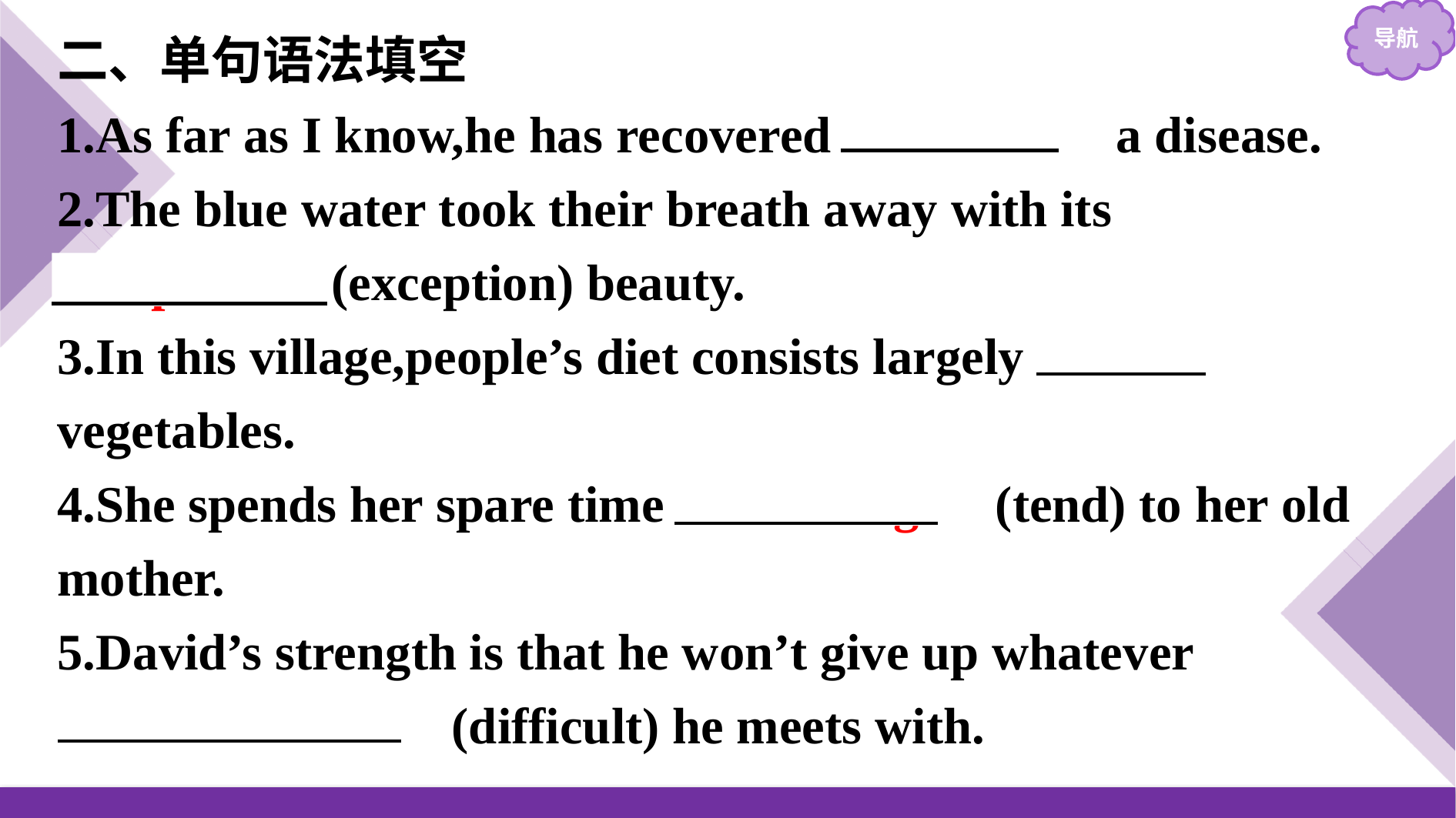

二、单句语法填空
1.As far as I know,he has recovered 　from　 a disease.
2.The blue water took their breath away with its
exceptional  (exception) beauty.
3.In this village,people’s diet consists largely 　of　 vegetables.
4.She spends her spare time 　tending　(tend) to her old mother.
5.David’s strength is that he won’t give up whatever
 　difficulties　(difficult) he meets with.